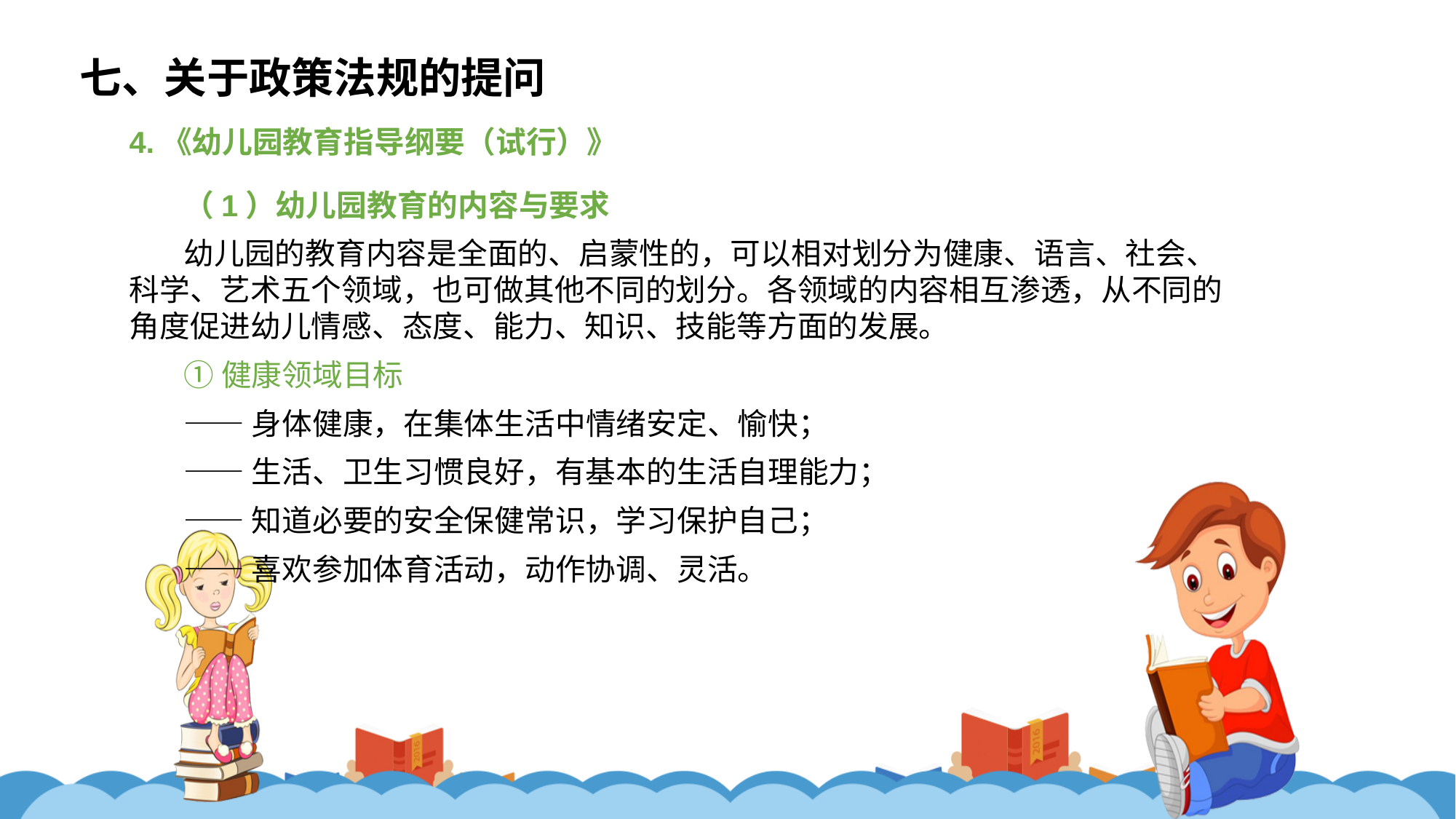

七、关于政策法规的提问
4.《幼儿园教育指导纲要（试行）》
（1）幼儿园教育的内容与要求
幼儿园的教育内容是全面的、启蒙性的，可以相对划分为健康、语言、社会、科学、艺术五个领域，也可做其他不同的划分。各领域的内容相互渗透，从不同的角度促进幼儿情感、态度、能力、知识、技能等方面的发展。
①健康领域目标
——身体健康，在集体生活中情绪安定、愉快；
——生活、卫生习惯良好，有基本的生活自理能力；
——知道必要的安全保健常识，学习保护自己；
——喜欢参加体育活动，动作协调、灵活。